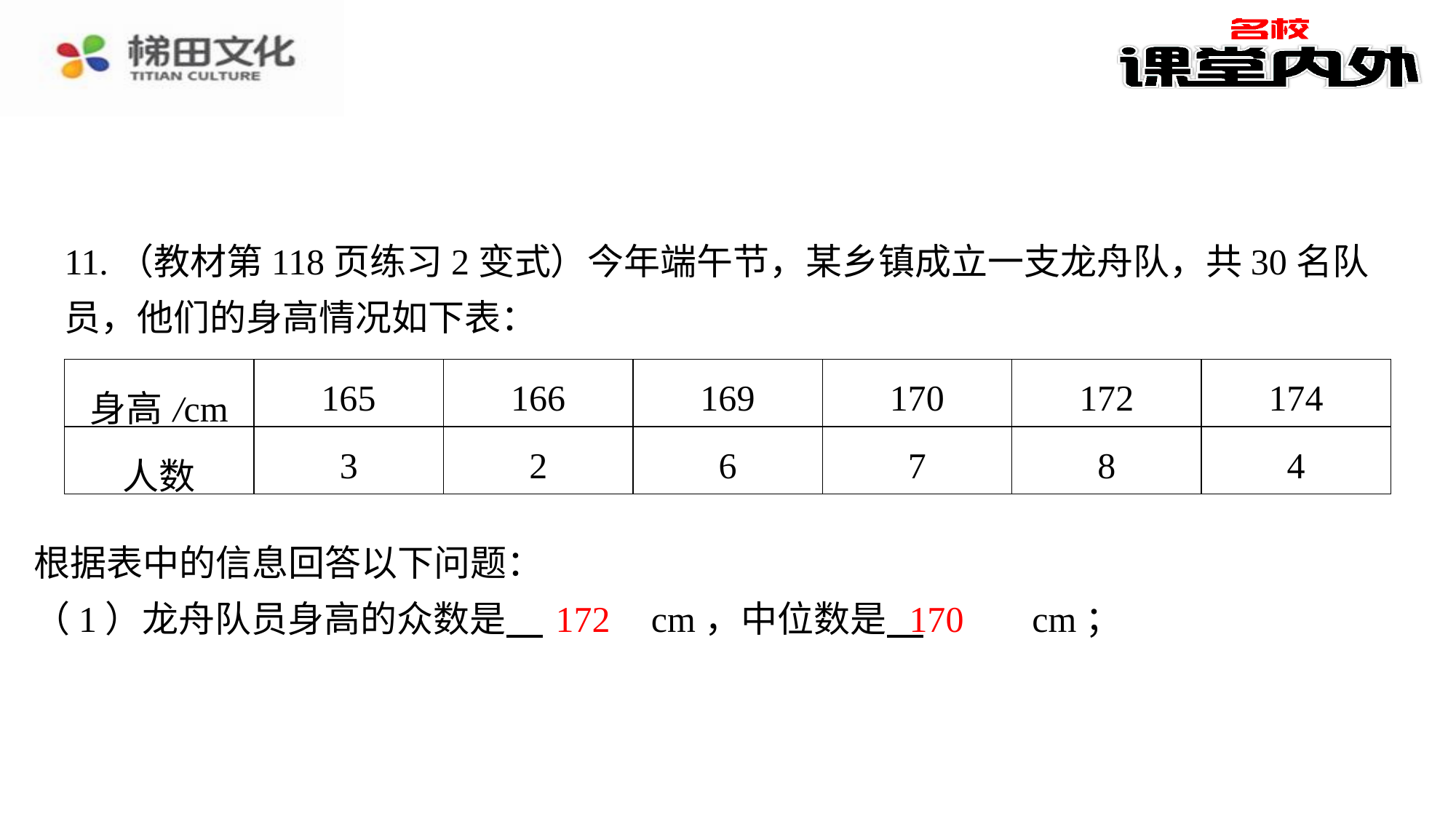

11.（教材第118页练习2变式）今年端午节，某乡镇成立一支龙舟队，共30名队员，他们的身高情况如下表：
| 身高/cm | 165 | 166 | 169 | 170 | 172 | 174 |
| --- | --- | --- | --- | --- | --- | --- |
| 人数 | 3 | 2 | 6 | 7 | 8 | 4 |
根据表中的信息回答以下问题：
（1）龙舟队员身高的众数是 　172　⁠cm，中位数是 　170　⁠cm；
172
170